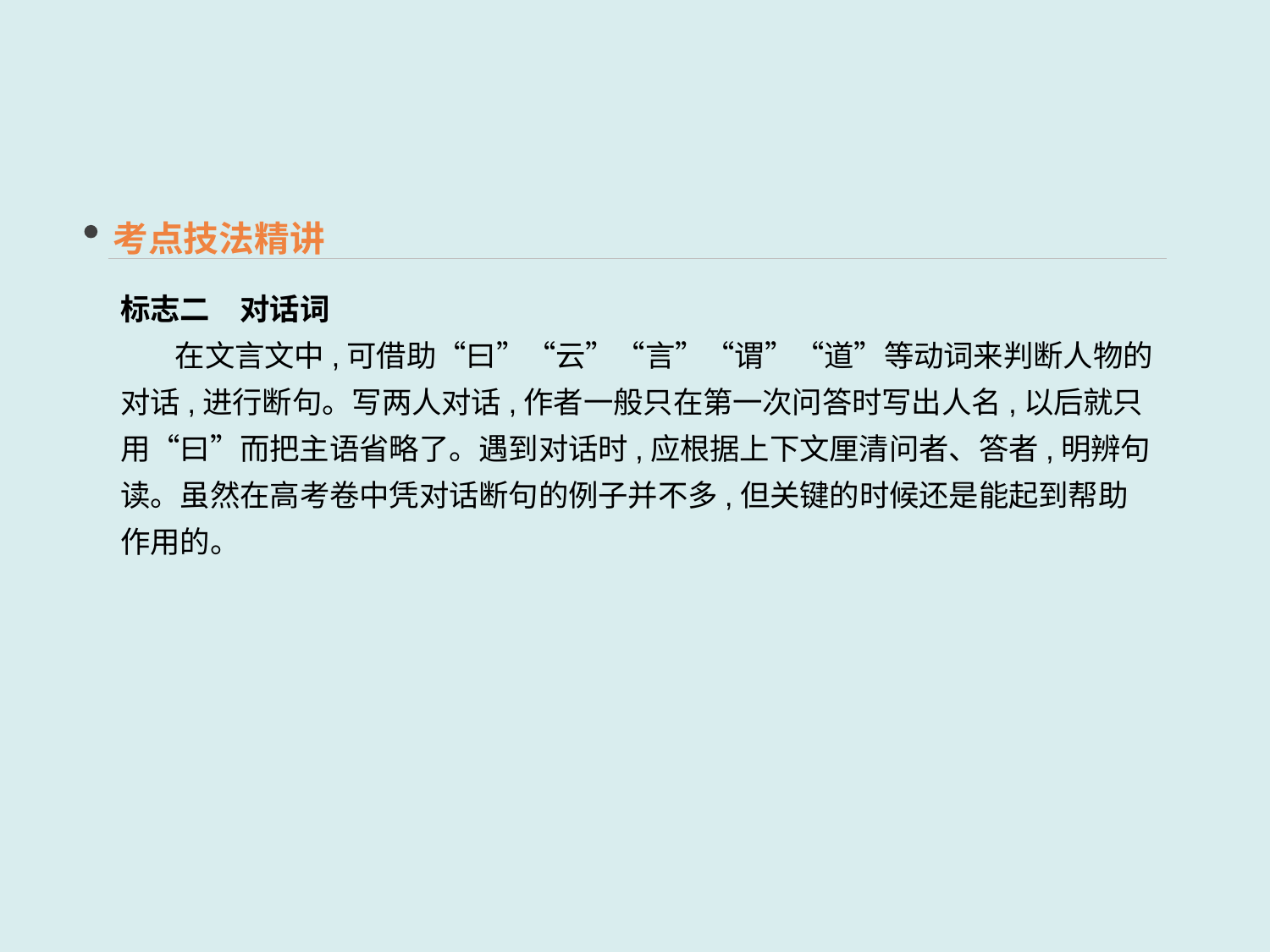

考点技法精讲

标志二　对话词
       在文言文中,可借助“曰”“云”“言”“谓”“道”等动词来判断人物的对话,进行断句。写两人对话,作者一般只在第一次问答时写出人名,以后就只用“曰”而把主语省略了。遇到对话时,应根据上下文厘清问者、答者,明辨句读。虽然在高考卷中凭对话断句的例子并不多,但关键的时候还是能起到帮助作用的。